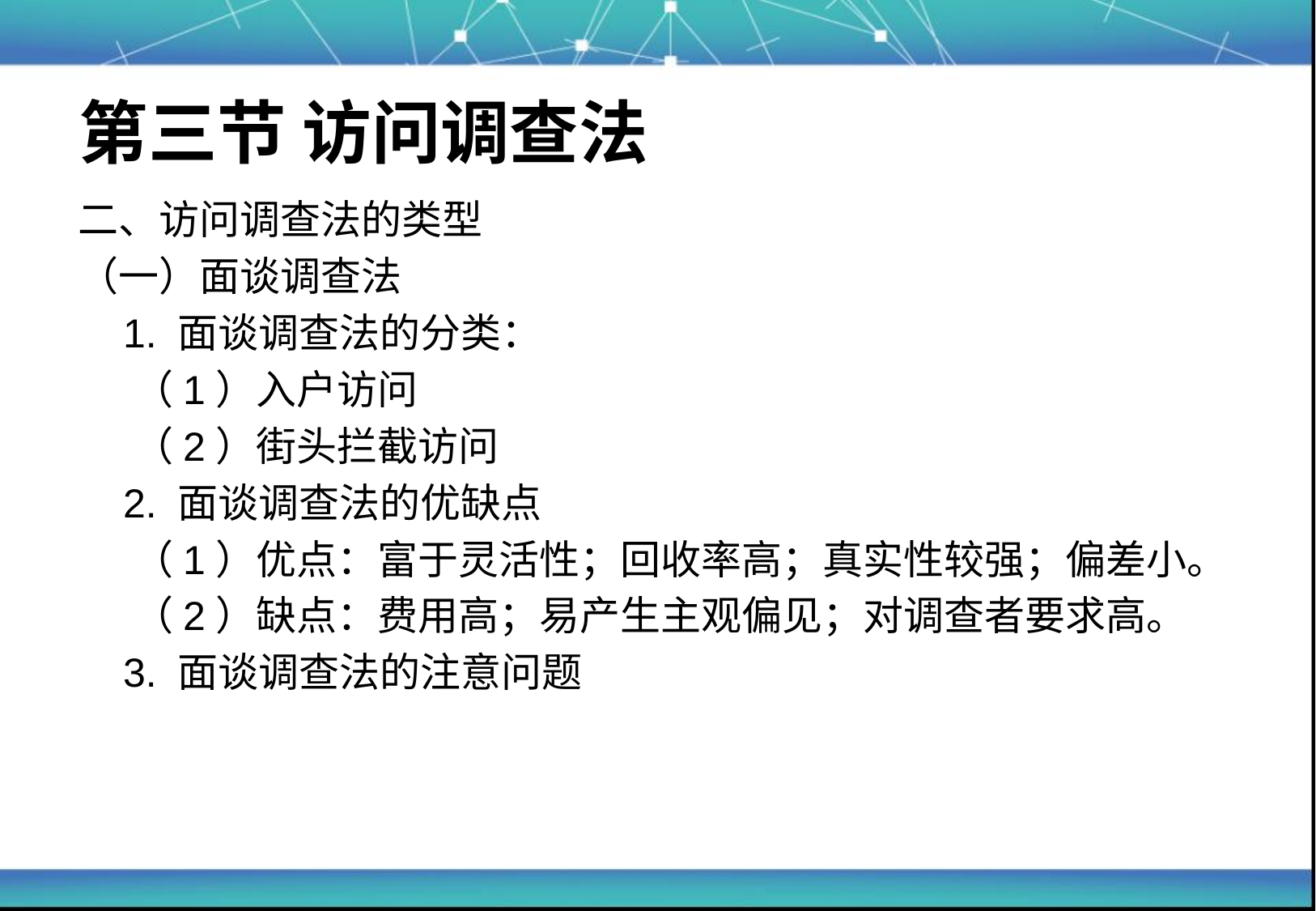

# 第三节 访问调查法
二、访问调查法的类型
（一）面谈调查法
    1. 面谈调查法的分类：
     （1）入户访问
     （2）街头拦截访问
    2. 面谈调查法的优缺点
     （1）优点：富于灵活性；回收率高；真实性较强；偏差小。
     （2）缺点：费用高；易产生主观偏见；对调查者要求高。
    3. 面谈调查法的注意问题